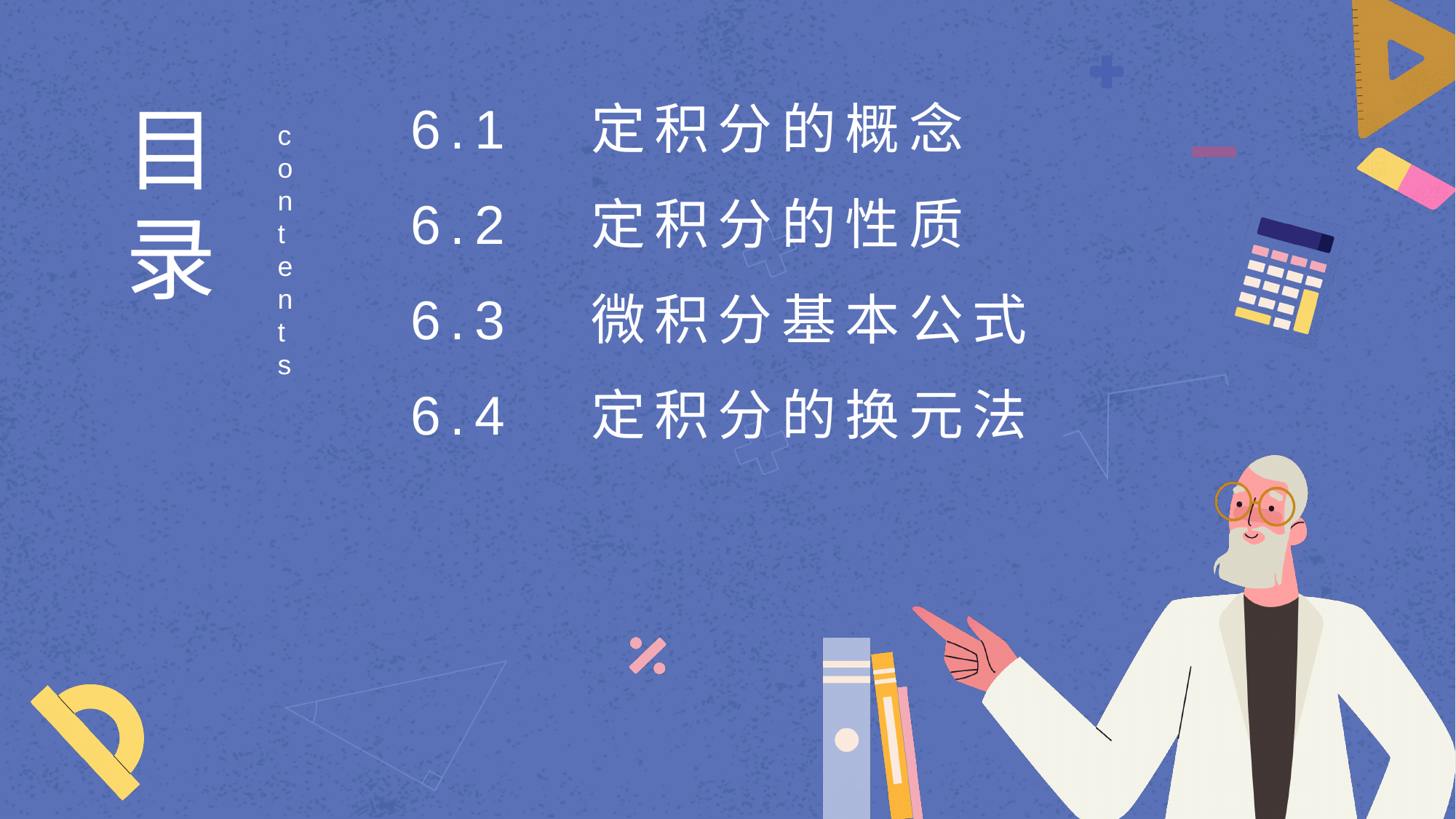

目
录
6.1　定积分的概念
contents
6.2　定积分的性质
6.3　微积分基本公式
6.4　定积分的换元法